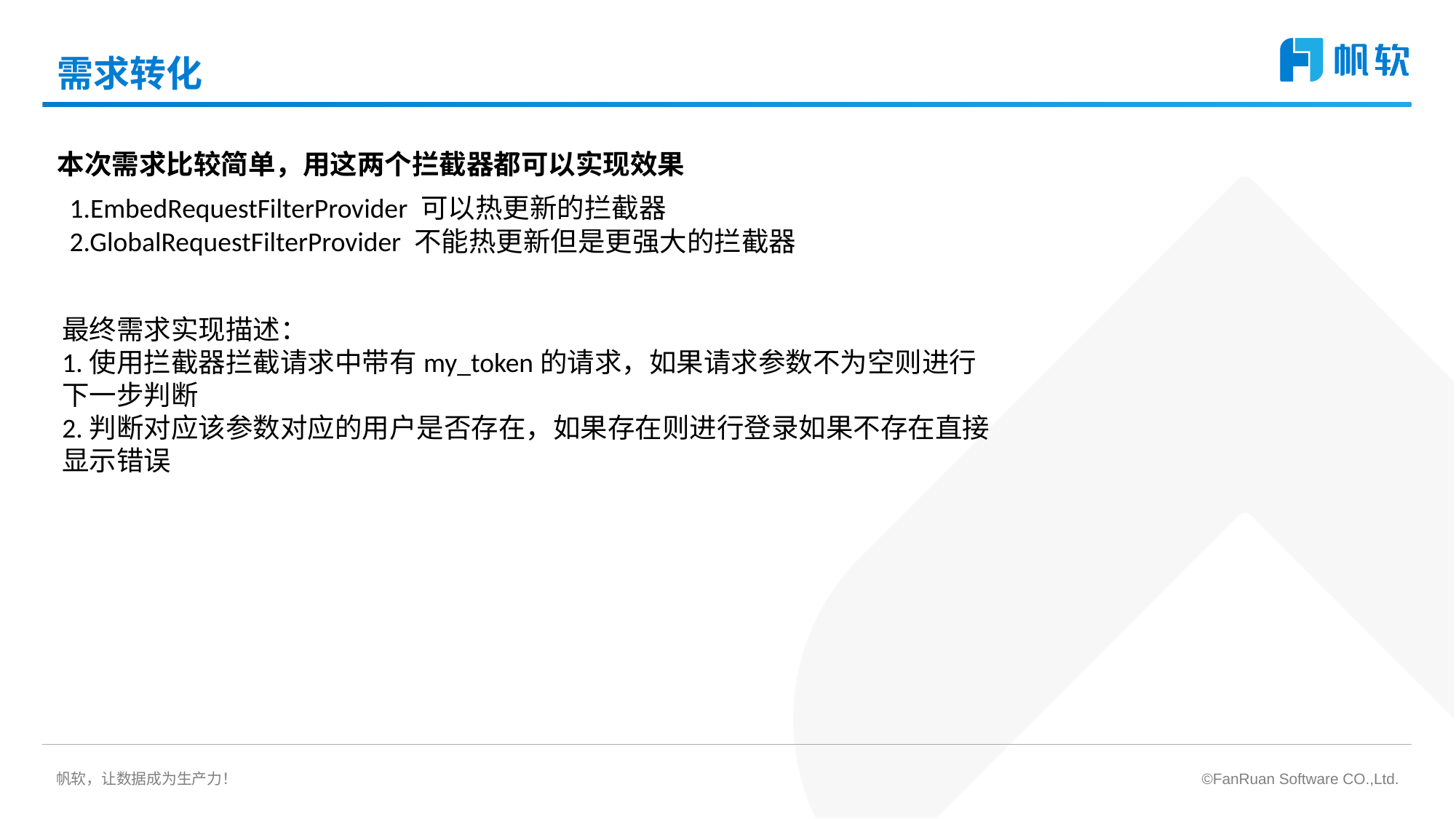

# 需求转化
本次需求比较简单，用这两个拦截器都可以实现效果
1.EmbedRequestFilterProvider 可以热更新的拦截器
2.GlobalRequestFilterProvider 不能热更新但是更强大的拦截器
最终需求实现描述：
1.使用拦截器拦截请求中带有my_token的请求，如果请求参数不为空则进行下一步判断
2.判断对应该参数对应的用户是否存在，如果存在则进行登录如果不存在直接显示错误